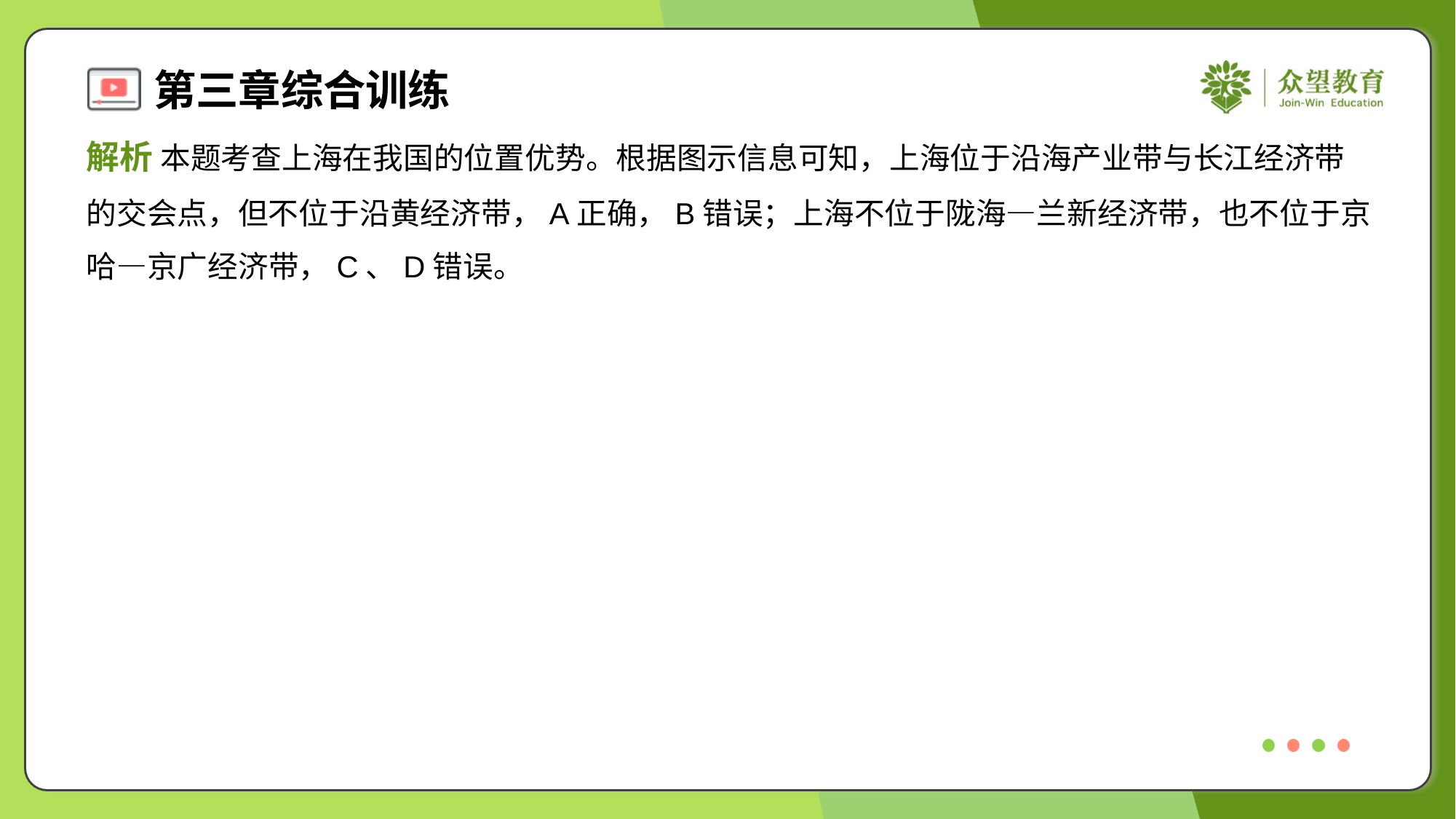

解析 本题考查上海在我国的位置优势。根据图示信息可知，上海位于沿海产业带与长江经济带
的交会点，但不位于沿黄经济带，A正确，B错误；上海不位于陇海—兰新经济带，也不位于京
哈—京广经济带，C、D错误。